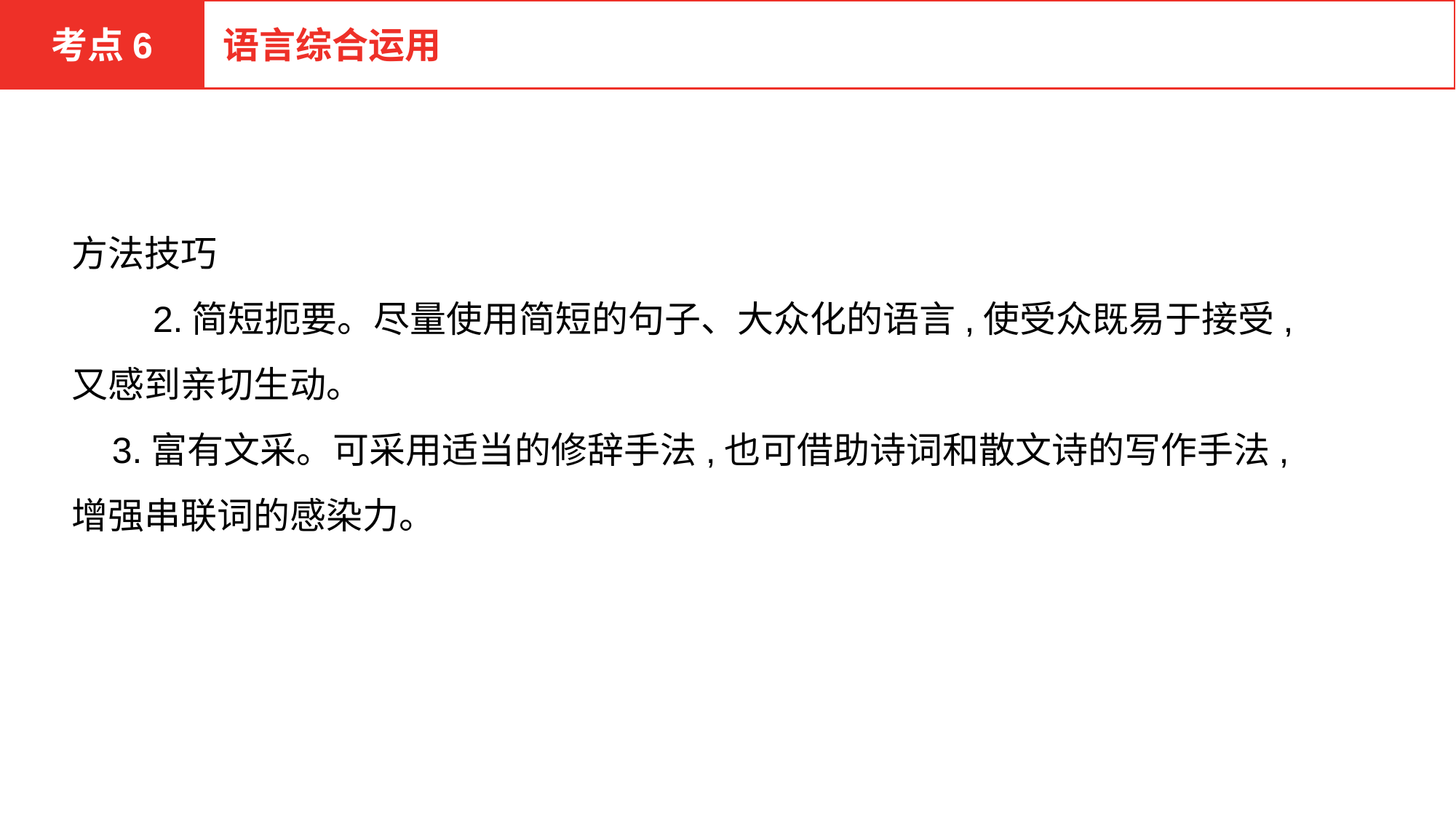

考点6
语言综合运用
方法技巧
　　2.简短扼要。尽量使用简短的句子、大众化的语言,使受众既易于接受,又感到亲切生动。
    3.富有文采。可采用适当的修辞手法,也可借助诗词和散文诗的写作手法,增强串联词的感染力。